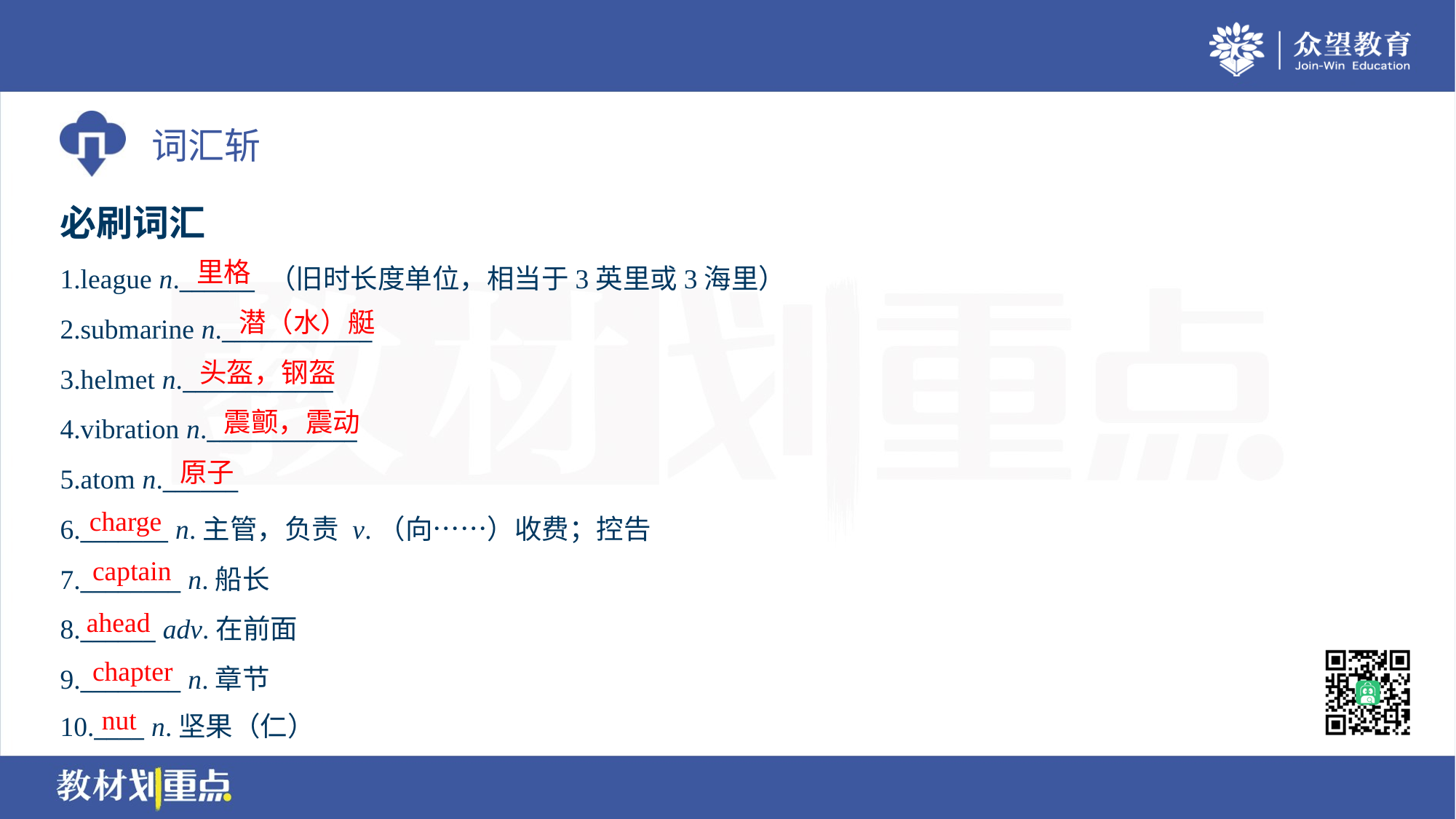

必刷词汇
里格
1.league n.______ （旧时长度单位，相当于3英里或3海里）
2.submarine n.____________
3.helmet n.____________
4.vibration n.____________
5.atom n.______
6._______ n.主管，负责 v.（向……）收费；控告
7.________ n.船长
8.______ adv.在前面
9.________ n.章节
10.____ n.坚果（仁）
潜（水）艇
头盔，钢盔
震颤，震动
原子
charge
captain
ahead
chapter
nut